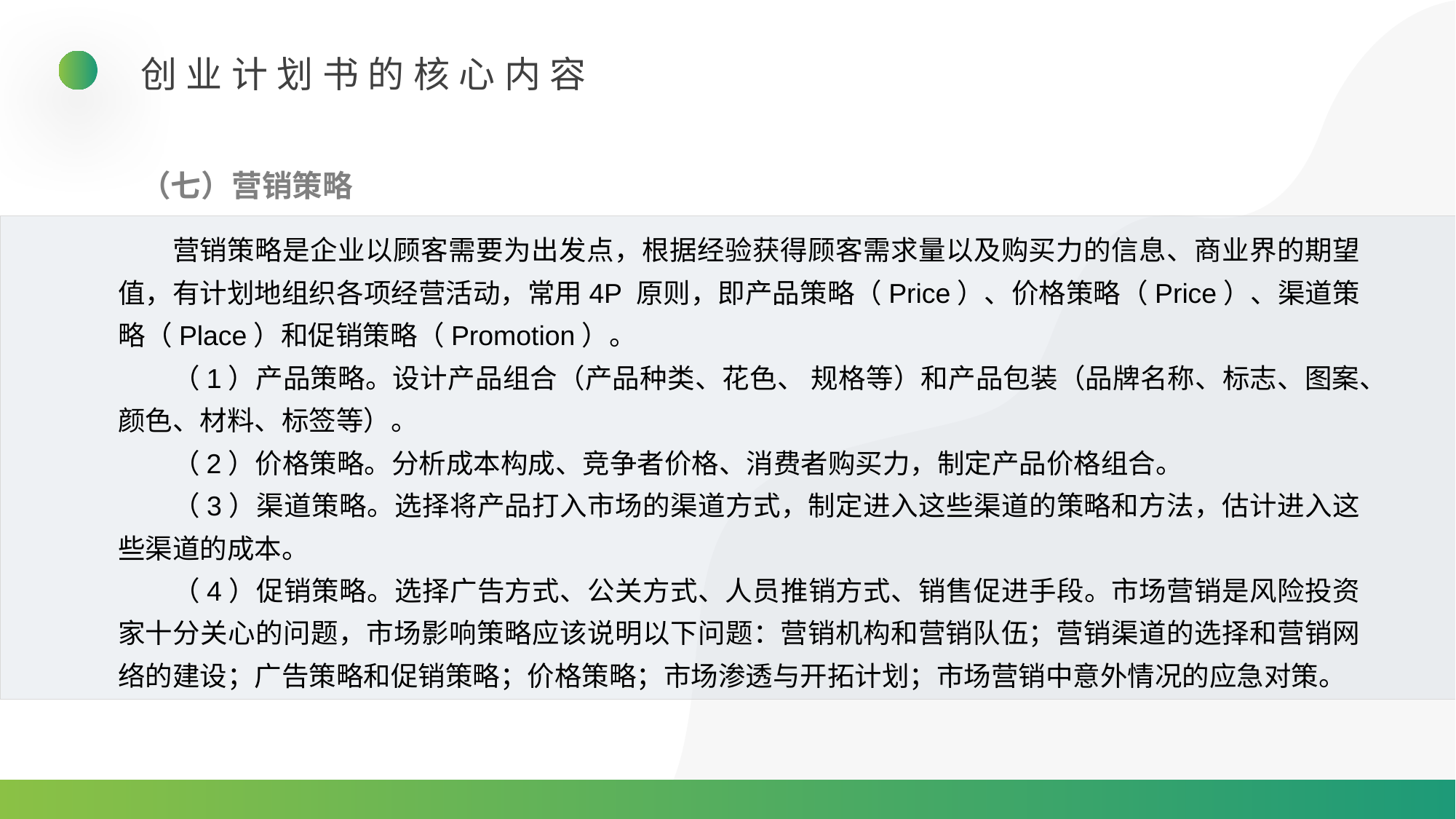

创业计划书的核心内容
（七）营销策略

营销策略是企业以顾客需要为出发点，根据经验获得顾客需求量以及购买力的信息、商业界的期望值，有计划地组织各项经营活动，常用4P 原则，即产品策略（Price）、价格策略（Price）、渠道策略（Place）和促销策略（Promotion）。
（1）产品策略。设计产品组合（产品种类、花色、 规格等）和产品包装（品牌名称、标志、图案、颜色、材料、标签等）。
（2）价格策略。分析成本构成、竞争者价格、消费者购买力，制定产品价格组合。
（3）渠道策略。选择将产品打入市场的渠道方式，制定进入这些渠道的策略和方法，估计进入这些渠道的成本。
（4）促销策略。选择广告方式、公关方式、人员推销方式、销售促进手段。市场营销是风险投资家十分关心的问题，市场影响策略应该说明以下问题：营销机构和营销队伍；营销渠道的选择和营销网络的建设；广告策略和促销策略；价格策略；市场渗透与开拓计划；市场营销中意外情况的应急对策。